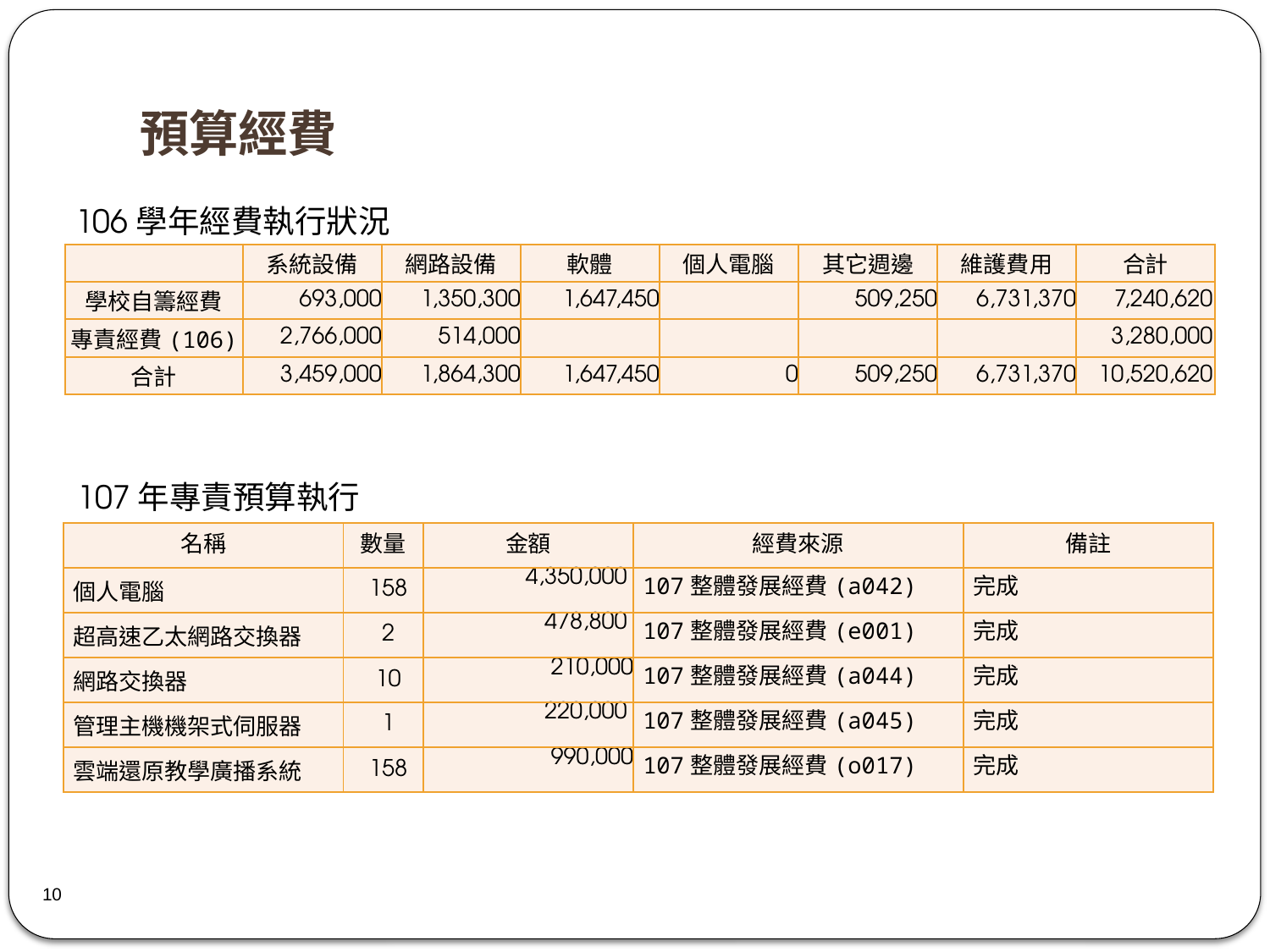

# 預算經費
106學年經費執行狀況
|  | 系統設備 | 網路設備 | 軟體 | 個人電腦 | 其它週邊 | 維護費用 | 合計 |
| --- | --- | --- | --- | --- | --- | --- | --- |
| 學校自籌經費 | 693,000 | 1,350,300 | 1,647,450 |  | 509,250 | 6,731,370 | 7,240,620 |
| 專責經費(106) | 2,766,000 | 514,000 |  |  |  |  | 3,280,000 |
| 合計 | 3,459,000 | 1,864,300 | 1,647,450 | 0 | 509,250 | 6,731,370 | 10,520,620 |
107年專責預算執行
| 名稱 | 數量 | 金額 | 經費來源 | 備註 |
| --- | --- | --- | --- | --- |
| 個人電腦 | 158 | 4,350,000 | 107整體發展經費(a042) | 完成 |
| 超高速乙太網路交換器 | 2 | 478,800 | 107整體發展經費(e001) | 完成 |
| 網路交換器 | 10 | 210,000 | 107整體發展經費(a044) | 完成 |
| 管理主機機架式伺服器 | 1 | 220,000 | 107整體發展經費(a045) | 完成 |
| 雲端還原教學廣播系統 | 158 | 990,000 | 107整體發展經費(o017) | 完成 |
10